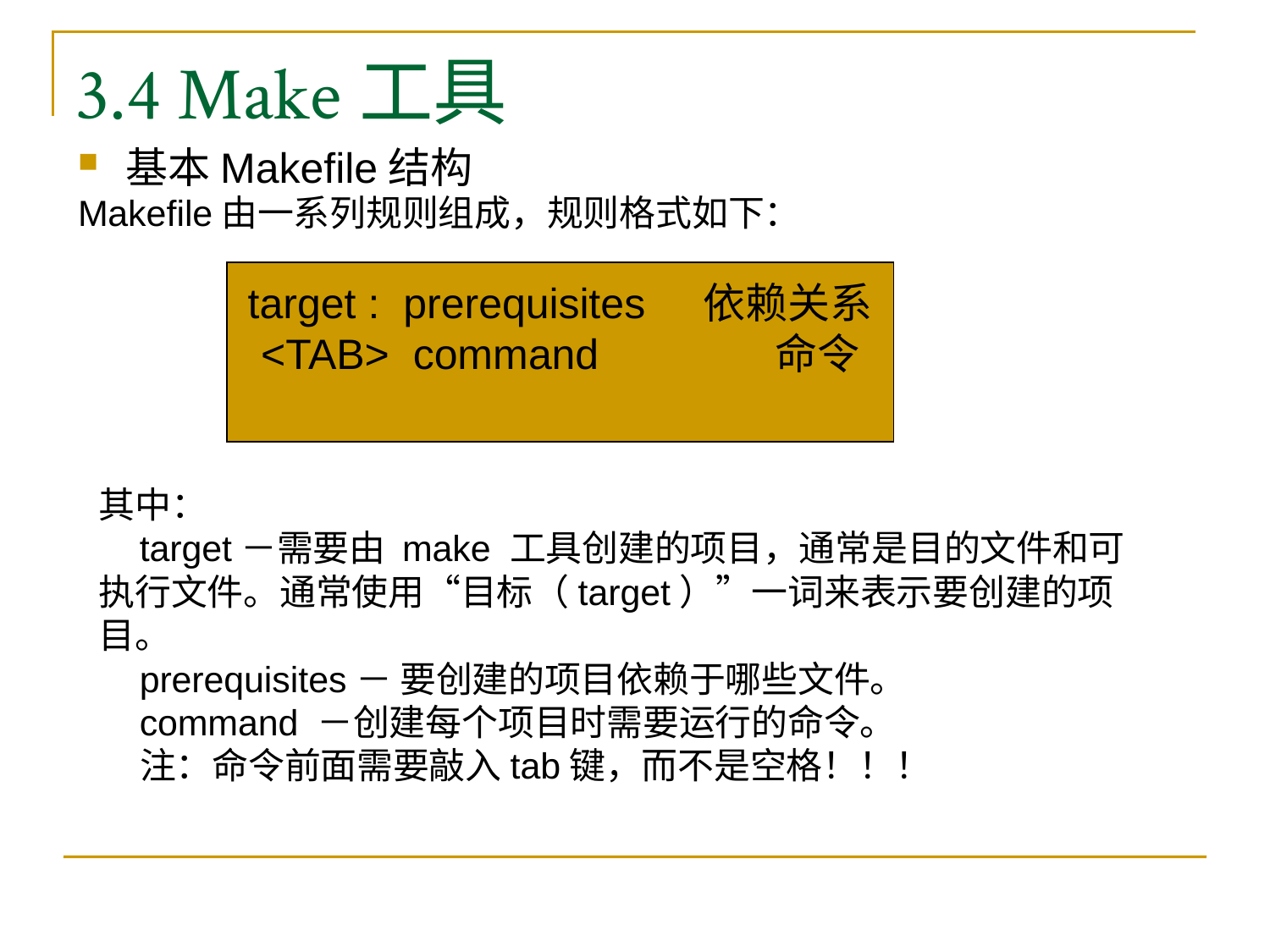

# 3.4 Make工具
基本Makefile结构
Makefile由一系列规则组成，规则格式如下：
target :  prerequisites    依赖关系
<TAB>  command              命令

其中：
    target－需要由 make 工具创建的项目，通常是目的文件和可执行文件。通常使用“目标（target）”一词来表示要创建的项目。
    prerequisites－ 要创建的项目依赖于哪些文件。
    command －创建每个项目时需要运行的命令。
    注：命令前面需要敲入tab键，而不是空格！！！